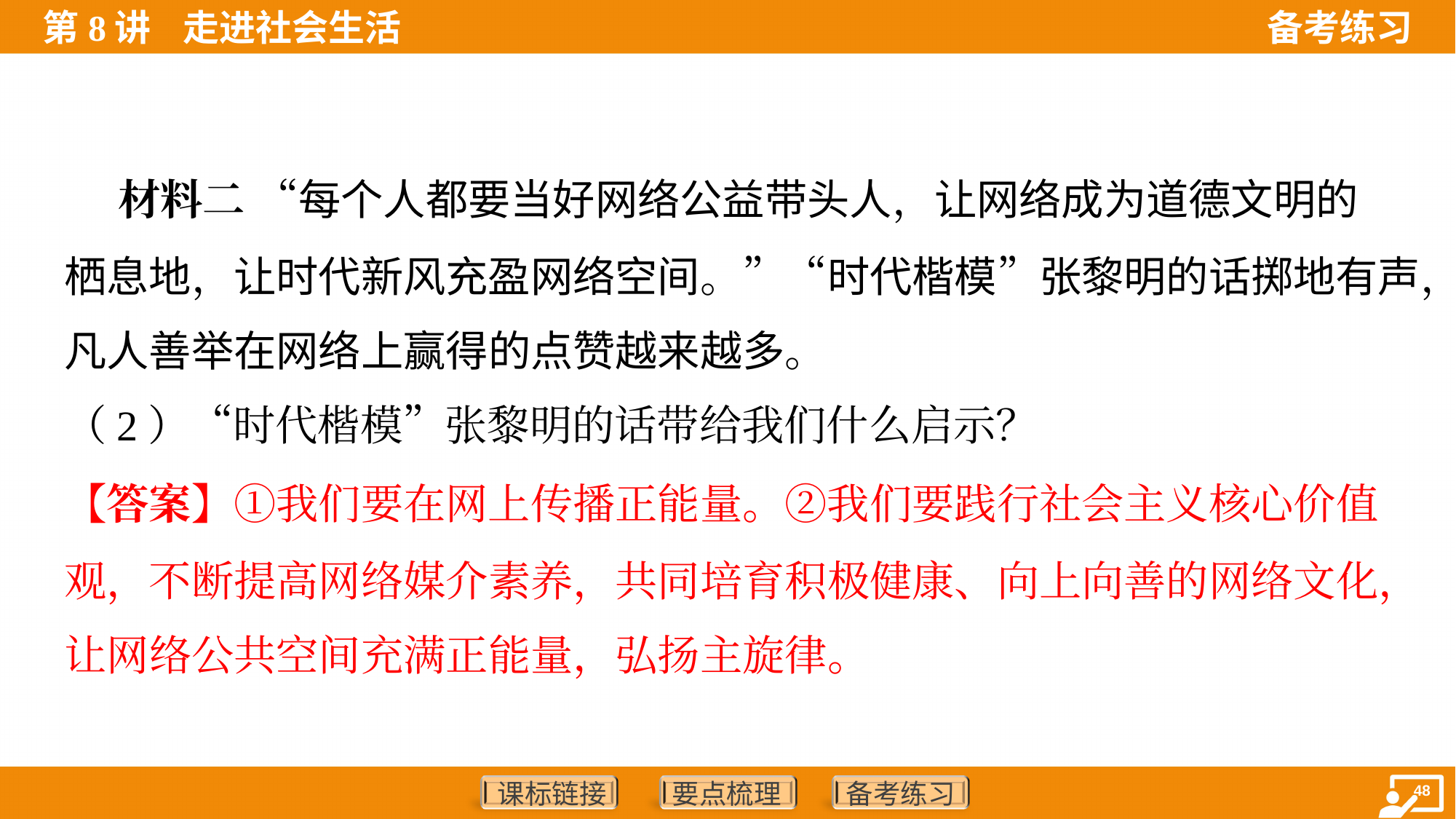

材料二 “每个人都要当好网络公益带头人，让网络成为道德文明的
栖息地，让时代新风充盈网络空间。”“时代楷模”张黎明的话掷地有声，
凡人善举在网络上赢得的点赞越来越多。
（2）“时代楷模”张黎明的话带给我们什么启示？
【答案】①我们要在网上传播正能量。②我们要践行社会主义核心价值
观，不断提高网络媒介素养，共同培育积极健康、向上向善的网络文化，
让网络公共空间充满正能量，弘扬主旋律。